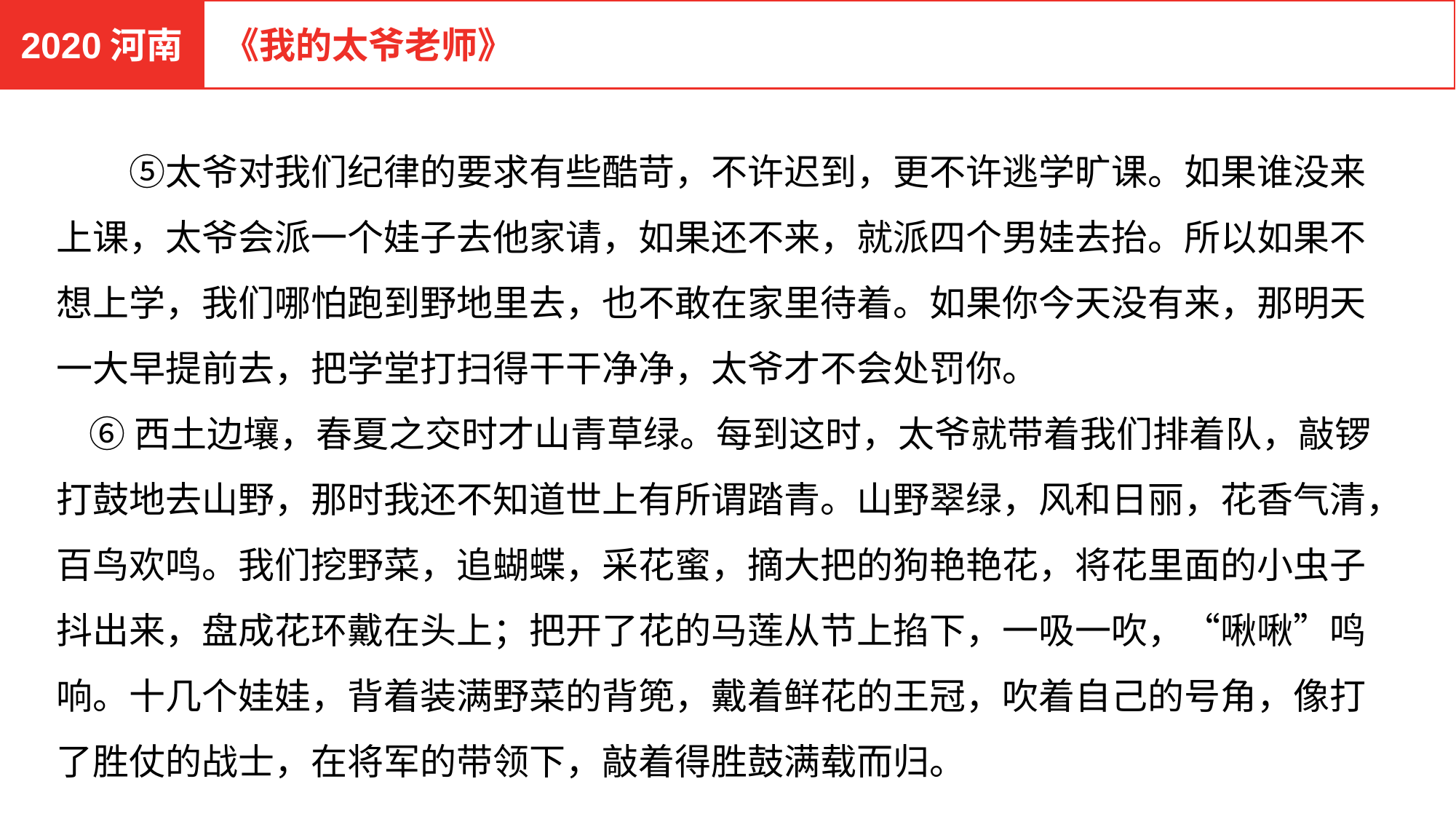

2020河南
《我的太爷老师》
　　⑤太爷对我们纪律的要求有些酷苛，不许迟到，更不许逃学旷课。如果谁没来上课，太爷会派一个娃子去他家请，如果还不来，就派四个男娃去抬。所以如果不想上学，我们哪怕跑到野地里去，也不敢在家里待着。如果你今天没有来，那明天一大早提前去，把学堂打扫得干干净净，太爷才不会处罚你。
    ⑥西土边壤，春夏之交时才山青草绿。每到这时，太爷就带着我们排着队，敲锣打鼓地去山野，那时我还不知道世上有所谓踏青。山野翠绿，风和日丽，花香气清，百鸟欢鸣。我们挖野菜，追蝴蝶，采花蜜，摘大把的狗艳艳花，将花里面的小虫子抖出来，盘成花环戴在头上；把开了花的马莲从节上掐下，一吸一吹，“啾啾”鸣响。十几个娃娃，背着装满野菜的背篼，戴着鲜花的王冠，吹着自己的号角，像打了胜仗的战士，在将军的带领下，敲着得胜鼓满载而归。